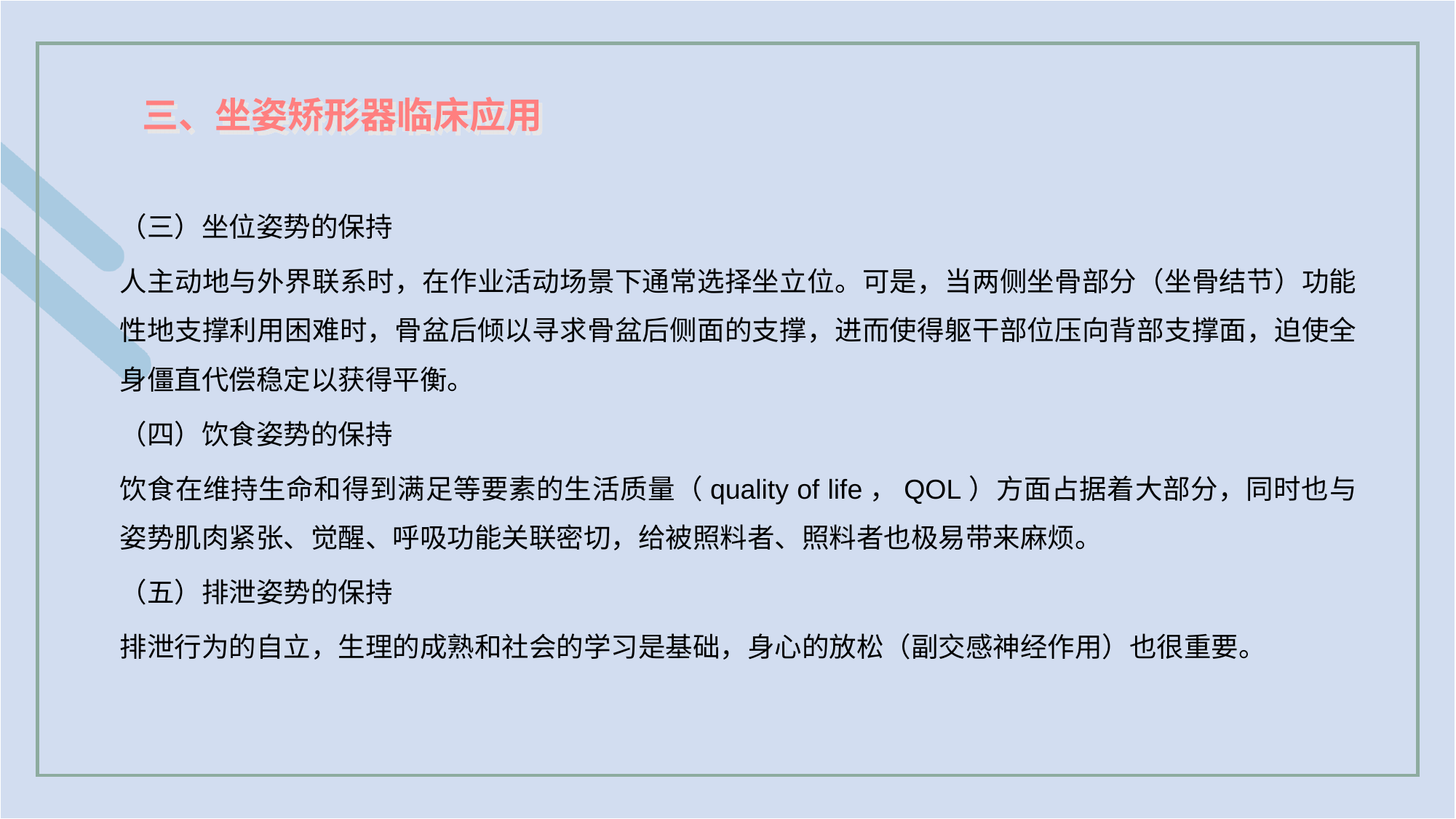

三、坐姿矫形器临床应用
（三）坐位姿势的保持
人主动地与外界联系时，在作业活动场景下通常选择坐立位。可是，当两侧坐骨部分（坐骨结节）功能性地支撑利用困难时，骨盆后倾以寻求骨盆后侧面的支撑，进而使得躯干部位压向背部支撑面，迫使全身僵直代偿稳定以获得平衡。
（四）饮食姿势的保持
饮食在维持生命和得到满足等要素的生活质量（quality of life，QOL）方面占据着大部分，同时也与姿势肌肉紧张、觉醒、呼吸功能关联密切，给被照料者、照料者也极易带来麻烦。
（五）排泄姿势的保持
排泄行为的自立，生理的成熟和社会的学习是基础，身心的放松（副交感神经作用）也很重要。